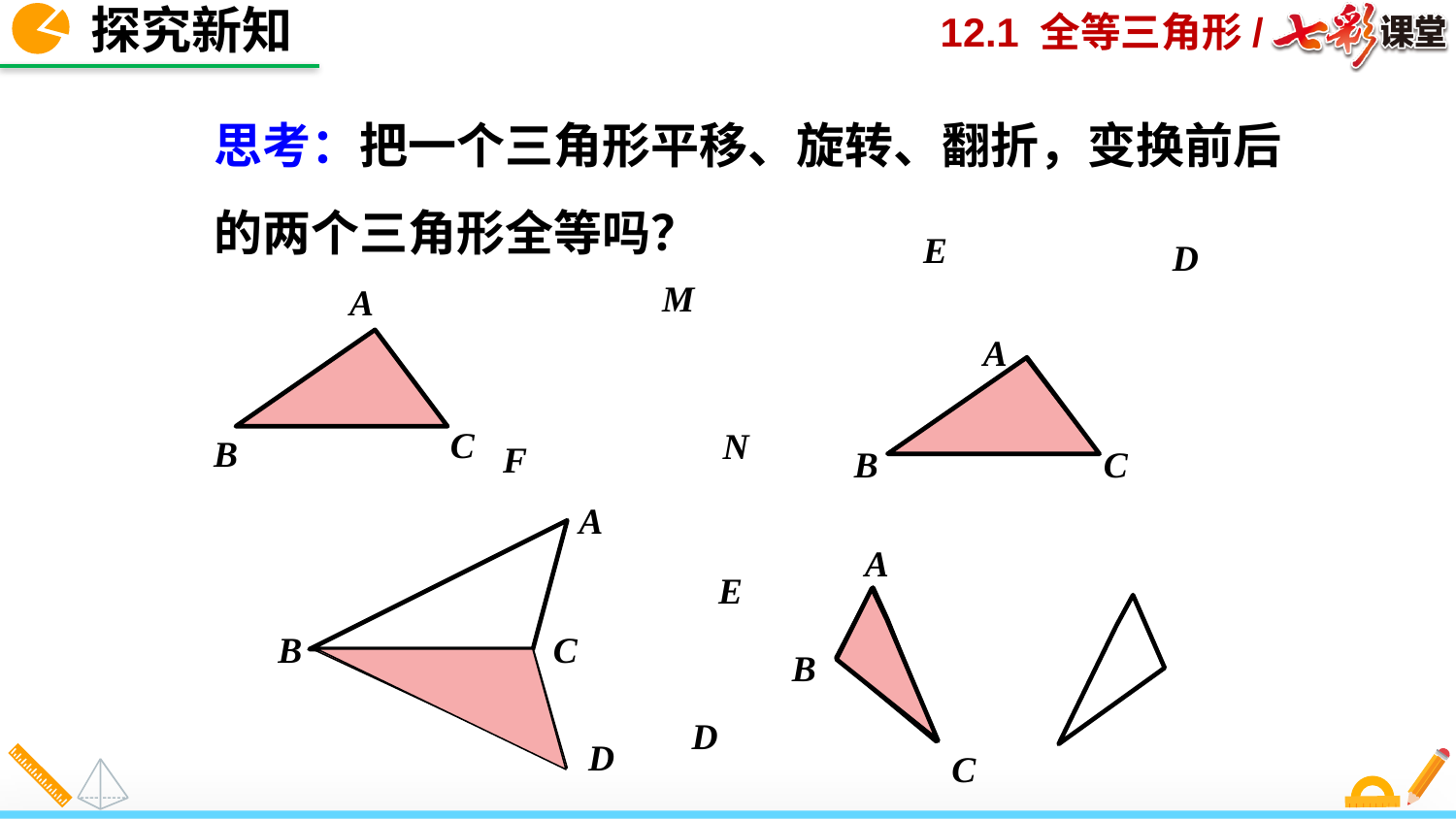

探究新知

思考：把一个三角形平移、旋转、翻折，变换前后的两个三角形全等吗？
E
D

M
N
F
A
A

C
B
B
C
A

A
E
B
C
B

D
D
C